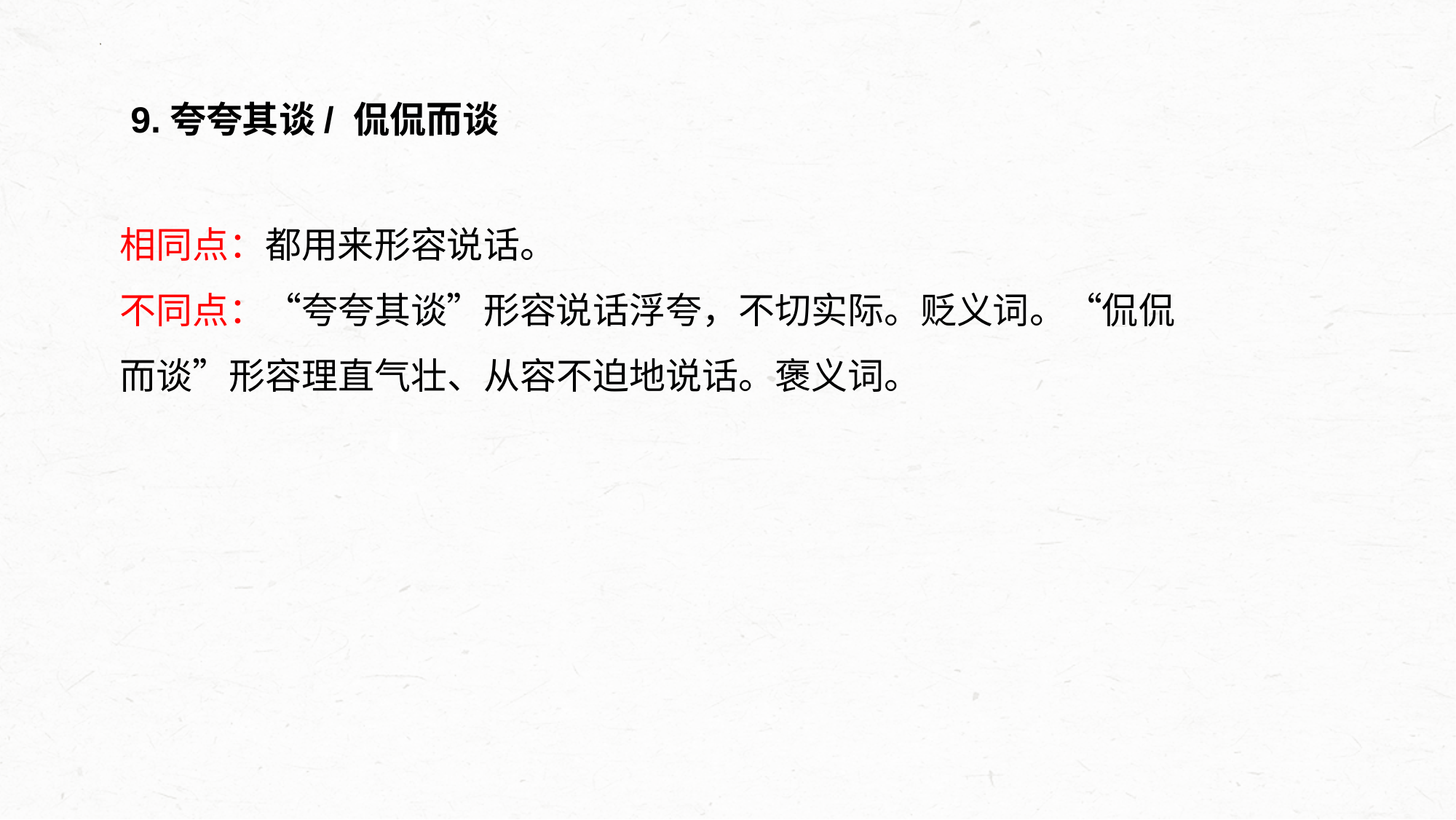

9.夸夸其谈/ 侃侃而谈
相同点：都用来形容说话。
不同点：“夸夸其谈”形容说话浮夸，不切实际。贬义词。“侃侃而谈”形容理直气壮、从容不迫地说话。褒义词。